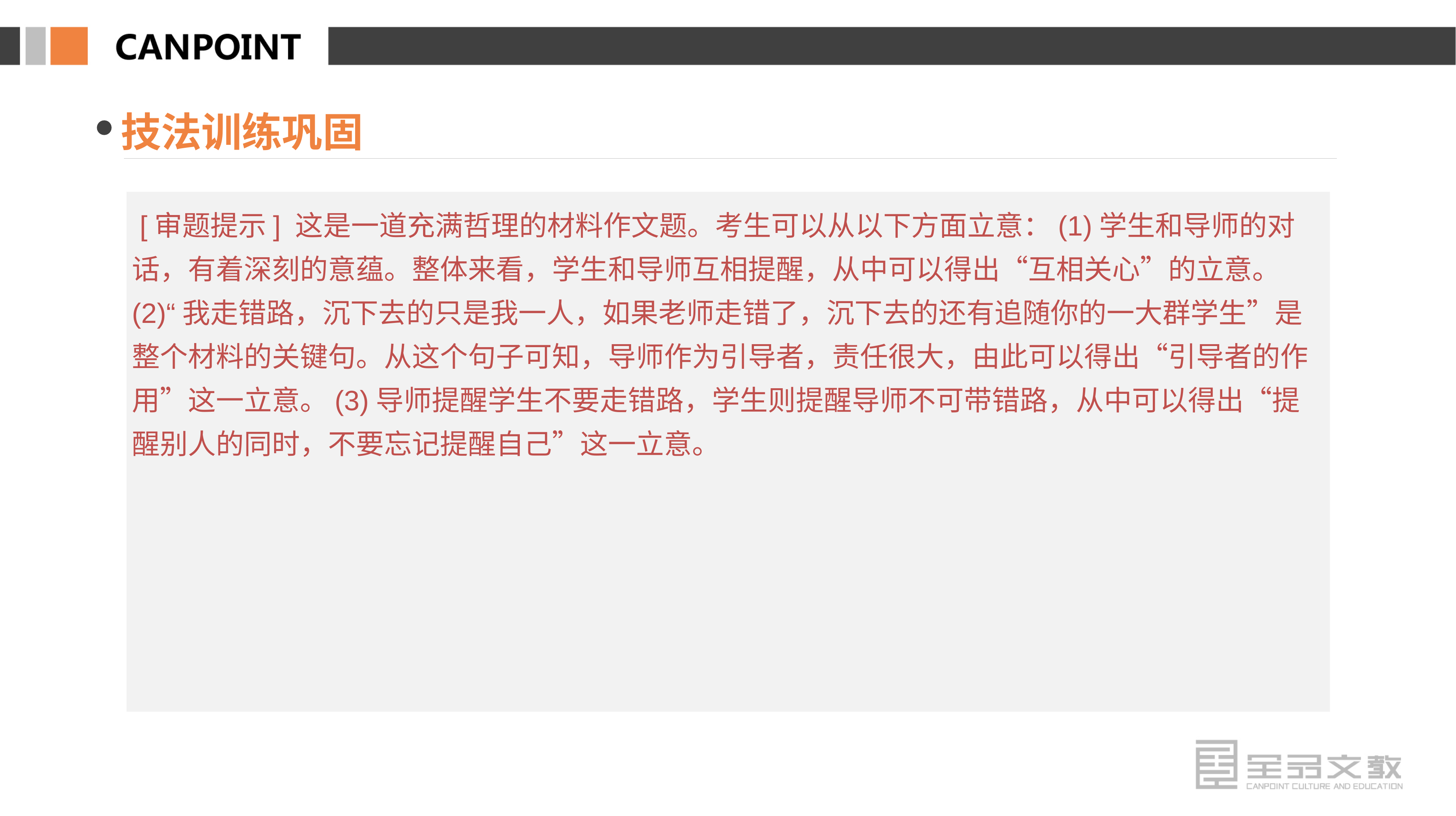

技法训练巩固

 [审题提示] 这是一道充满哲理的材料作文题。考生可以从以下方面立意：(1)学生和导师的对话，有着深刻的意蕴。整体来看，学生和导师互相提醒，从中可以得出“互相关心”的立意。 (2)“我走错路，沉下去的只是我一人，如果老师走错了，沉下去的还有追随你的一大群学生”是整个材料的关键句。从这个句子可知，导师作为引导者，责任很大，由此可以得出“引导者的作用”这一立意。(3)导师提醒学生不要走错路，学生则提醒导师不可带错路，从中可以得出“提醒别人的同时，不要忘记提醒自己”这一立意。